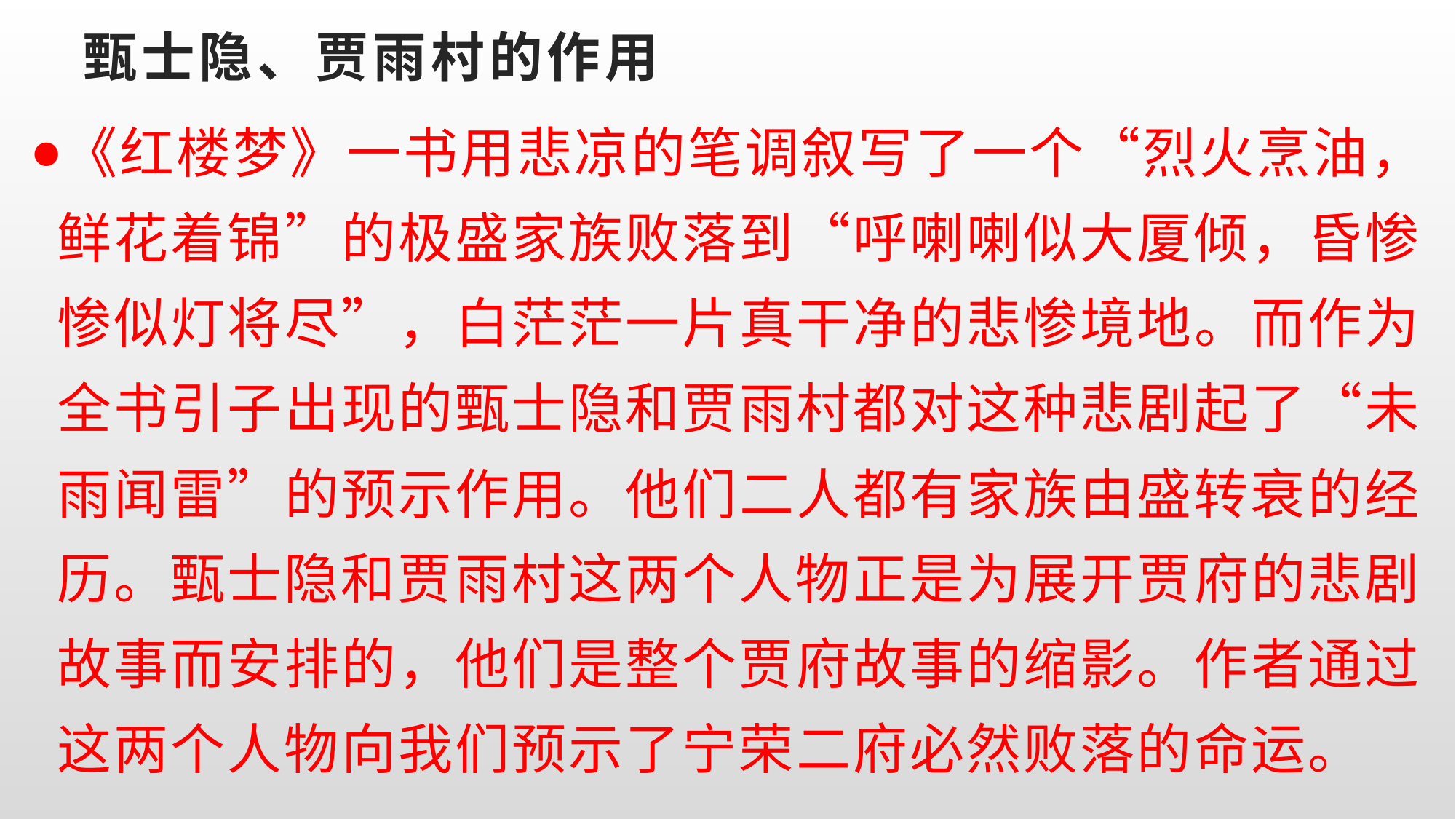

# 甄士隐、贾雨村的作用
《红楼梦》一书用悲凉的笔调叙写了一个“烈火烹油，鲜花着锦”的极盛家族败落到“呼喇喇似大厦倾，昏惨惨似灯将尽”，白茫茫一片真干净的悲惨境地。而作为全书引子出现的甄士隐和贾雨村都对这种悲剧起了“未雨闻雷”的预示作用。他们二人都有家族由盛转衰的经历。甄士隐和贾雨村这两个人物正是为展开贾府的悲剧故事而安排的，他们是整个贾府故事的缩影。作者通过这两个人物向我们预示了宁荣二府必然败落的命运。